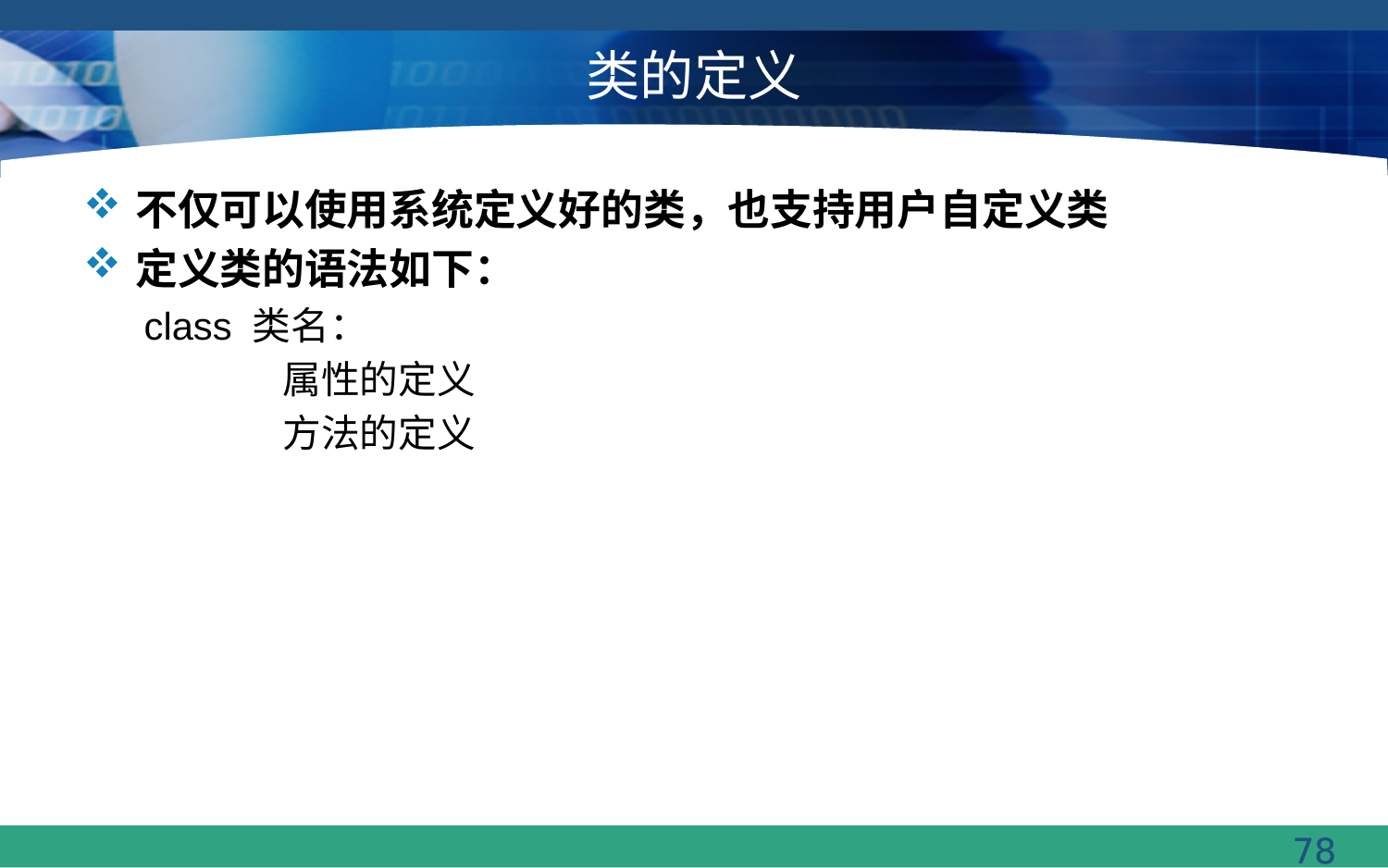

# 类的定义
不仅可以使用系统定义好的类，也支持用户自定义类
定义类的语法如下：
class 类名：
	属性的定义
	方法的定义